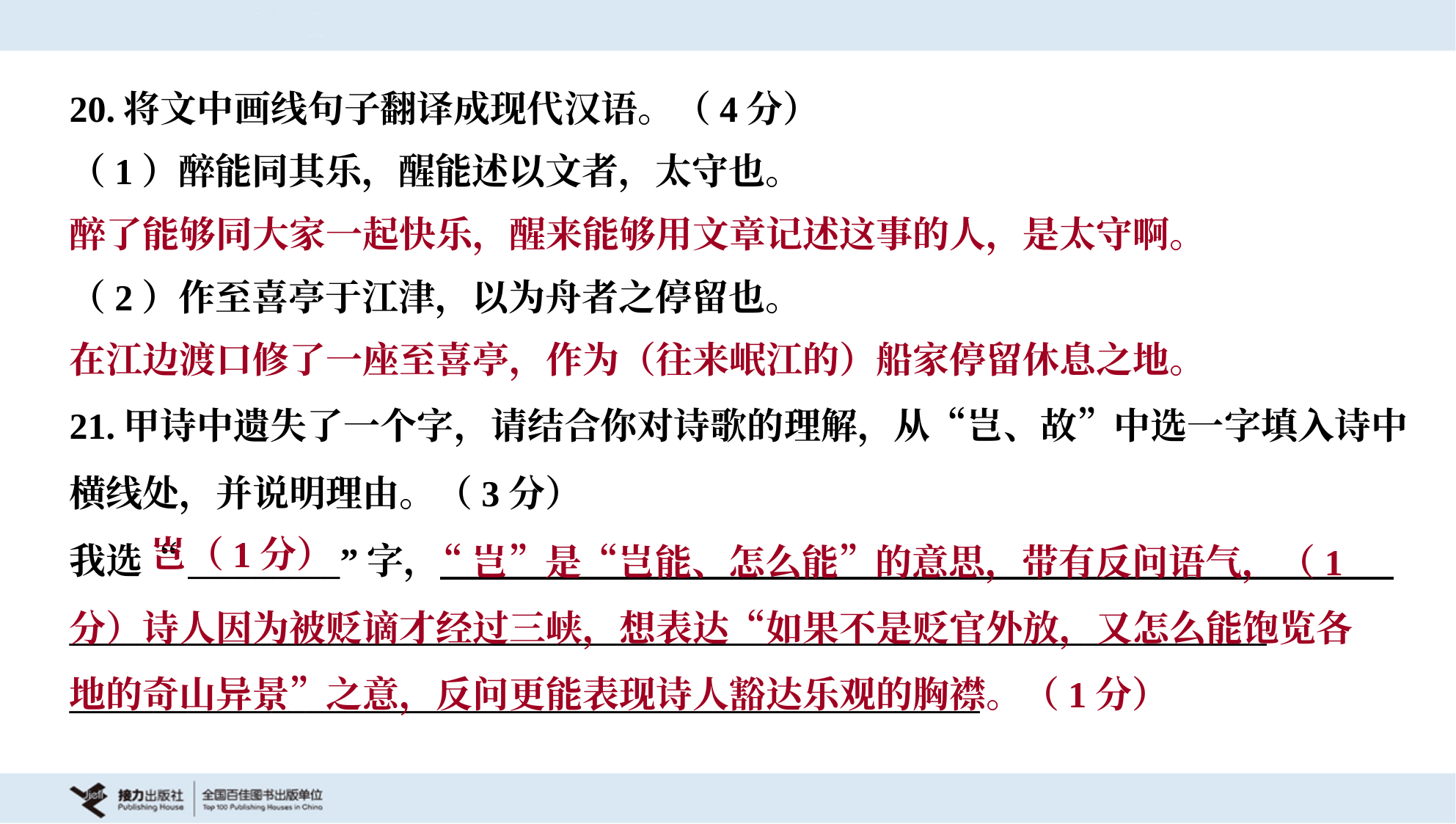

20.将文中画线句子翻译成现代汉语。（4分）
（1）醉能同其乐，醒能述以文者，太守也。
醉了能够同大家一起快乐，醒来能够用文章记述这事的人，是太守啊。
（2）作至喜亭于江津，以为舟者之停留也。
在江边渡口修了一座至喜亭，作为（往来岷江的）船家停留休息之地。
21.甲诗中遗失了一个字，请结合你对诗歌的理解，从“岂、故”中选一字填入诗中
横线处，并说明理由。（3分）
我选“_________”字，
_______________________________________________________________________
______________________________________________________
岂（1分）
                                       “岂”是“岂能、怎么能”的意思，带有反问语气，（1分）诗人因为被贬谪才经过三峡，想表达“如果不是贬官外放，又怎么能饱览各地的奇山异景”之意，反问更能表现诗人豁达乐观的胸襟。（1分）